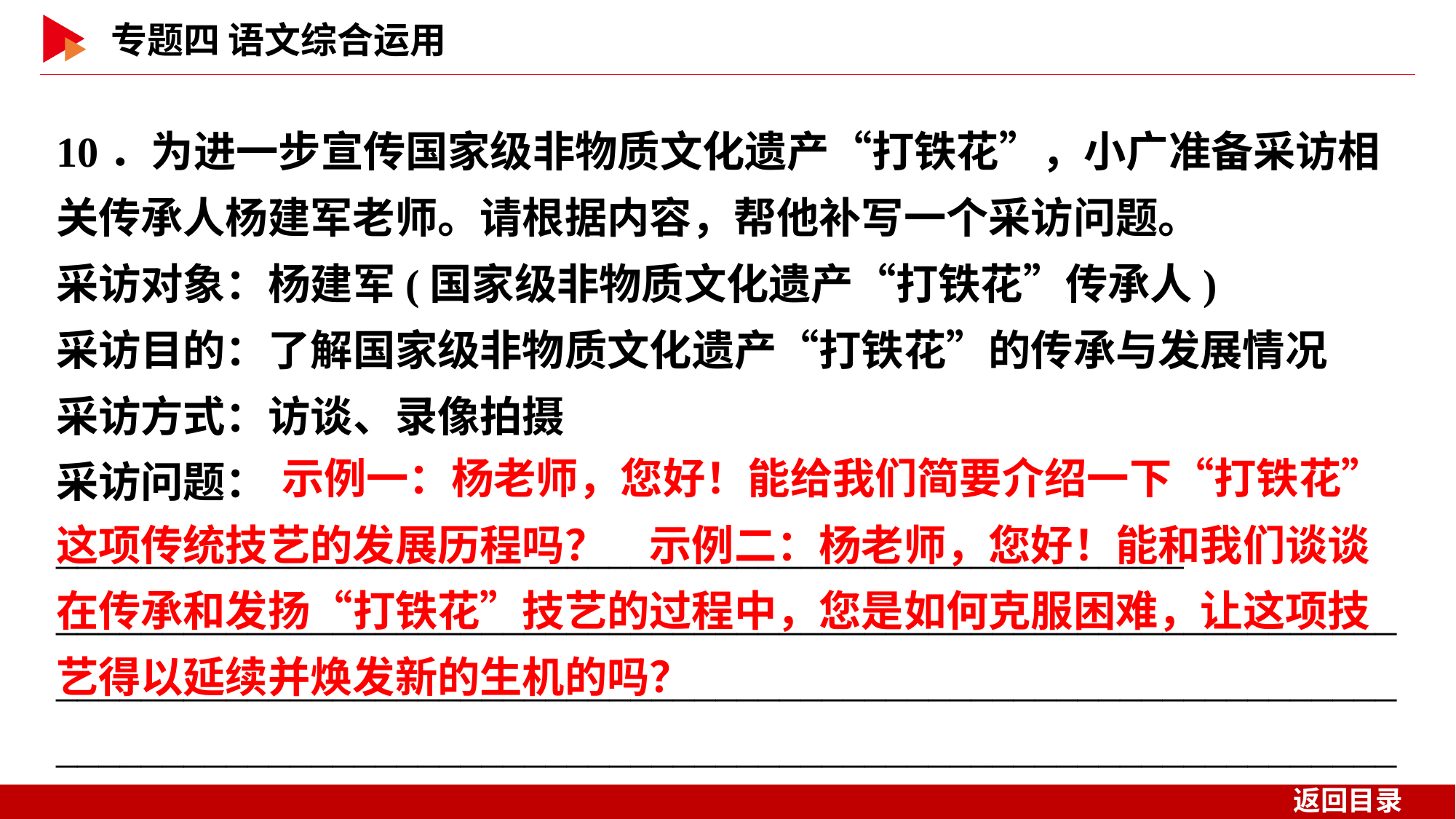

10．为进一步宣传国家级非物质文化遗产“打铁花”，小广准备采访相关传承人杨建军老师。请根据内容，帮他补写一个采访问题。
采访对象：杨建军(国家级非物质文化遗产“打铁花”传承人)
采访目的：了解国家级非物质文化遗产“打铁花”的传承与发展情况
采访方式：访谈、录像拍摄
采访问题：_____________________________________________________
_____________________________________________________________________________________________________________________________________________________________________________________________
　                   示例一：杨老师，您好！能给我们简要介绍一下“打铁花”这项传统技艺的发展历程吗？　示例二：杨老师，您好！能和我们谈谈在传承和发扬“打铁花”技艺的过程中，您是如何克服困难，让这项技艺得以延续并焕发新的生机的吗？